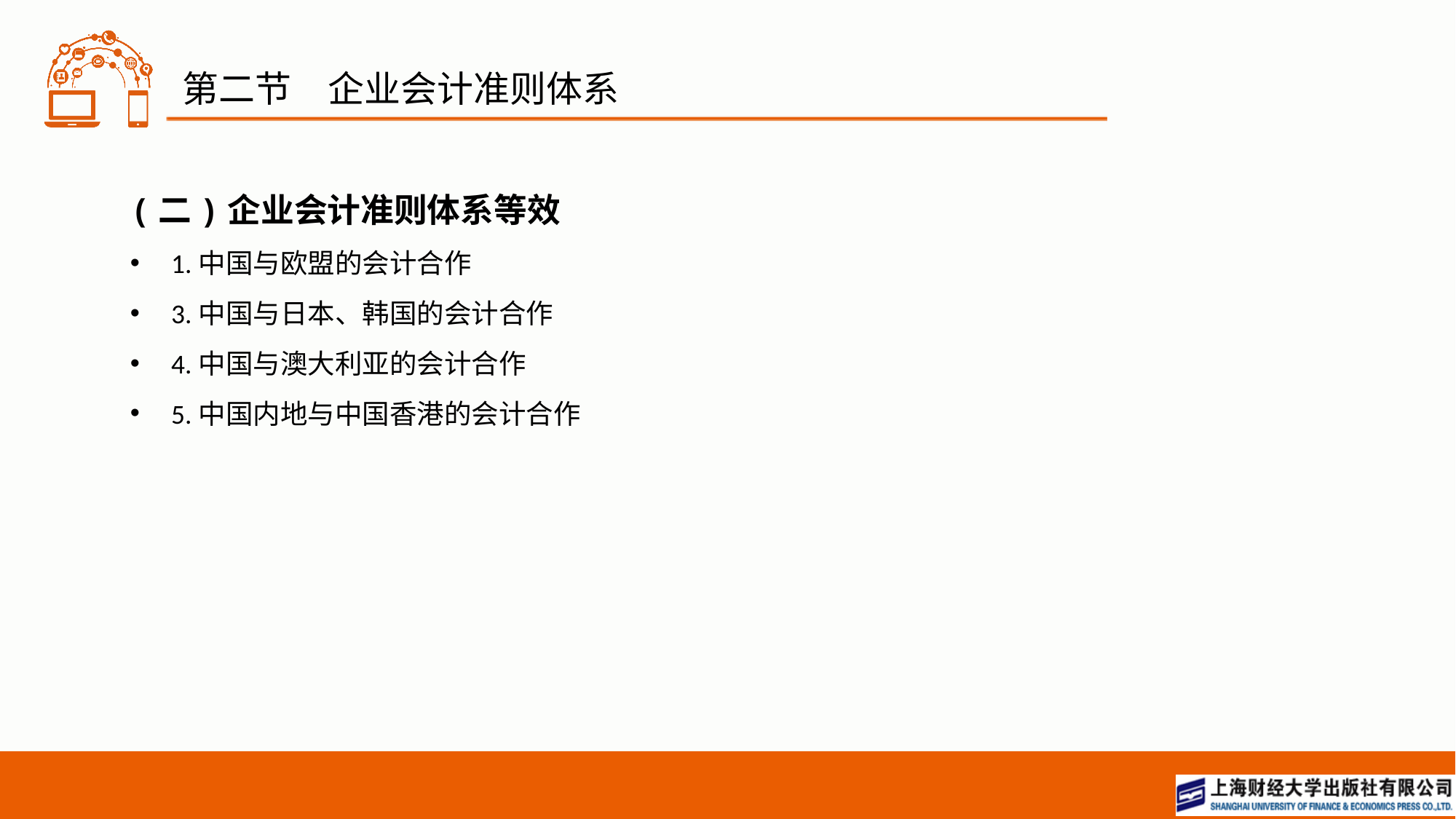

# 第二节　企业会计准则体系
(二)企业会计准则体系等效
1.中国与欧盟的会计合作
3.中国与日本、韩国的会计合作
4.中国与澳大利亚的会计合作
5.中国内地与中国香港的会计合作